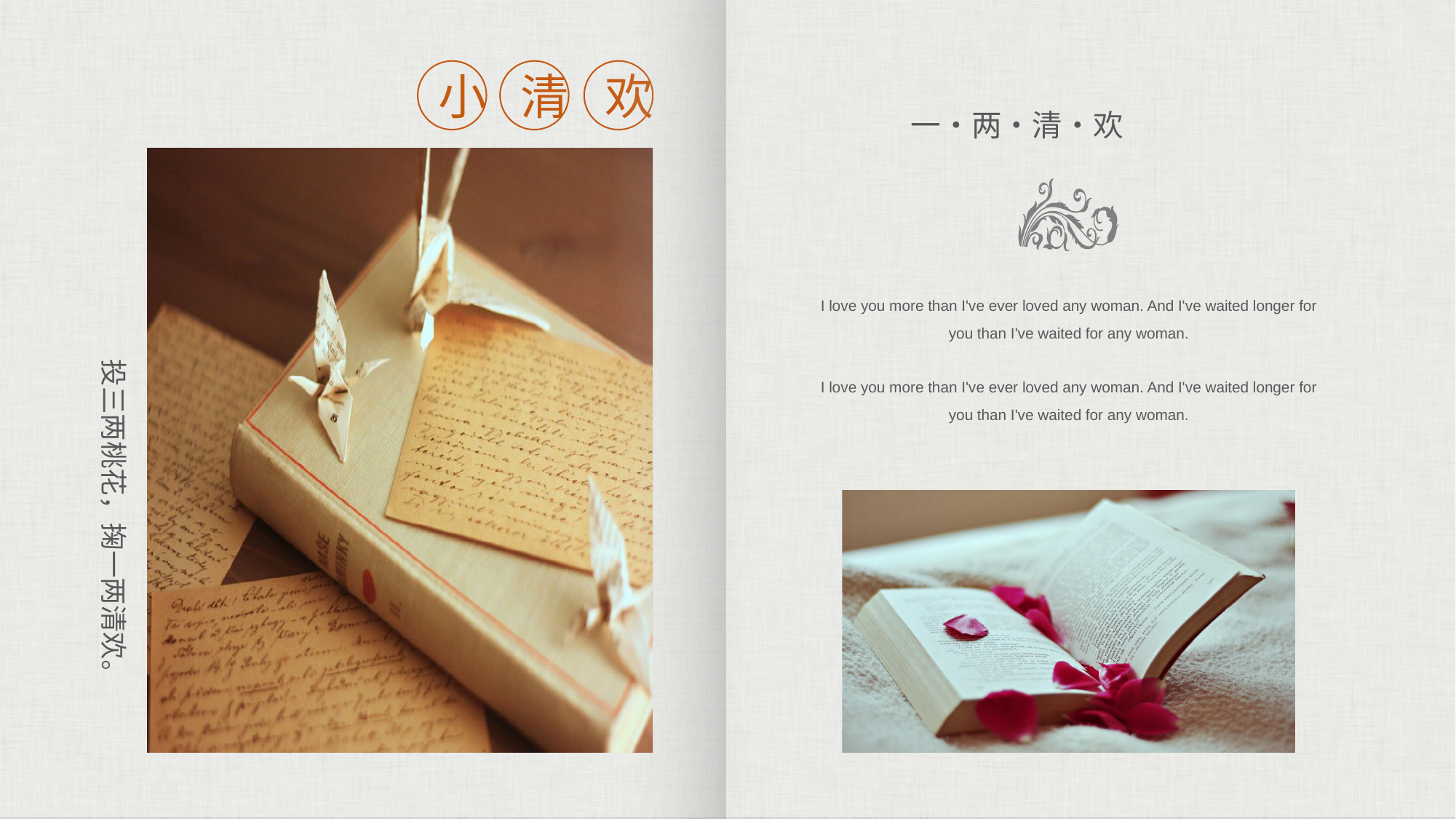

小
清
欢
一•两•清•欢

I love you more than I've ever loved any woman. And I've waited longer for you than I've waited for any woman.

I love you more than I've ever loved any woman. And I've waited longer for you than I've waited for any woman.
投三两桃花，掬一两清欢。